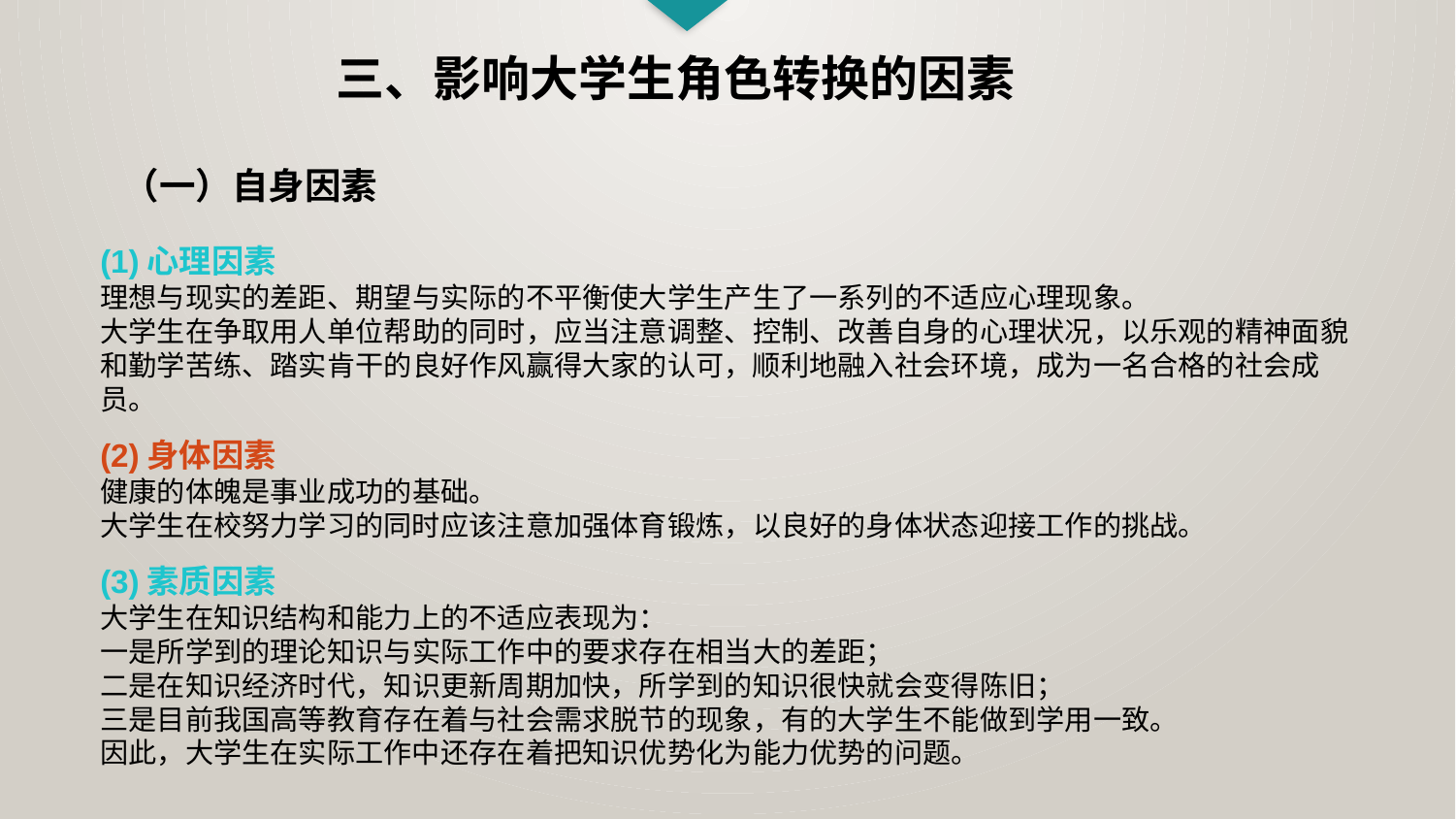

三、影响大学生角色转换的因素
（一）自身因素
(1)心理因素
理想与现实的差距、期望与实际的不平衡使大学生产生了一系列的不适应心理现象。
大学生在争取用人单位帮助的同时，应当注意调整、控制、改善自身的心理状况，以乐观的精神面貌和勤学苦练、踏实肯干的良好作风赢得大家的认可，顺利地融入社会环境，成为一名合格的社会成员。
(2)身体因素
健康的体魄是事业成功的基础。
大学生在校努力学习的同时应该注意加强体育锻炼，以良好的身体状态迎接工作的挑战。
(3)素质因素
大学生在知识结构和能力上的不适应表现为：
一是所学到的理论知识与实际工作中的要求存在相当大的差距；
二是在知识经济时代，知识更新周期加快，所学到的知识很快就会变得陈旧；
三是目前我国高等教育存在着与社会需求脱节的现象，有的大学生不能做到学用一致。
因此，大学生在实际工作中还存在着把知识优势化为能力优势的问题。
16